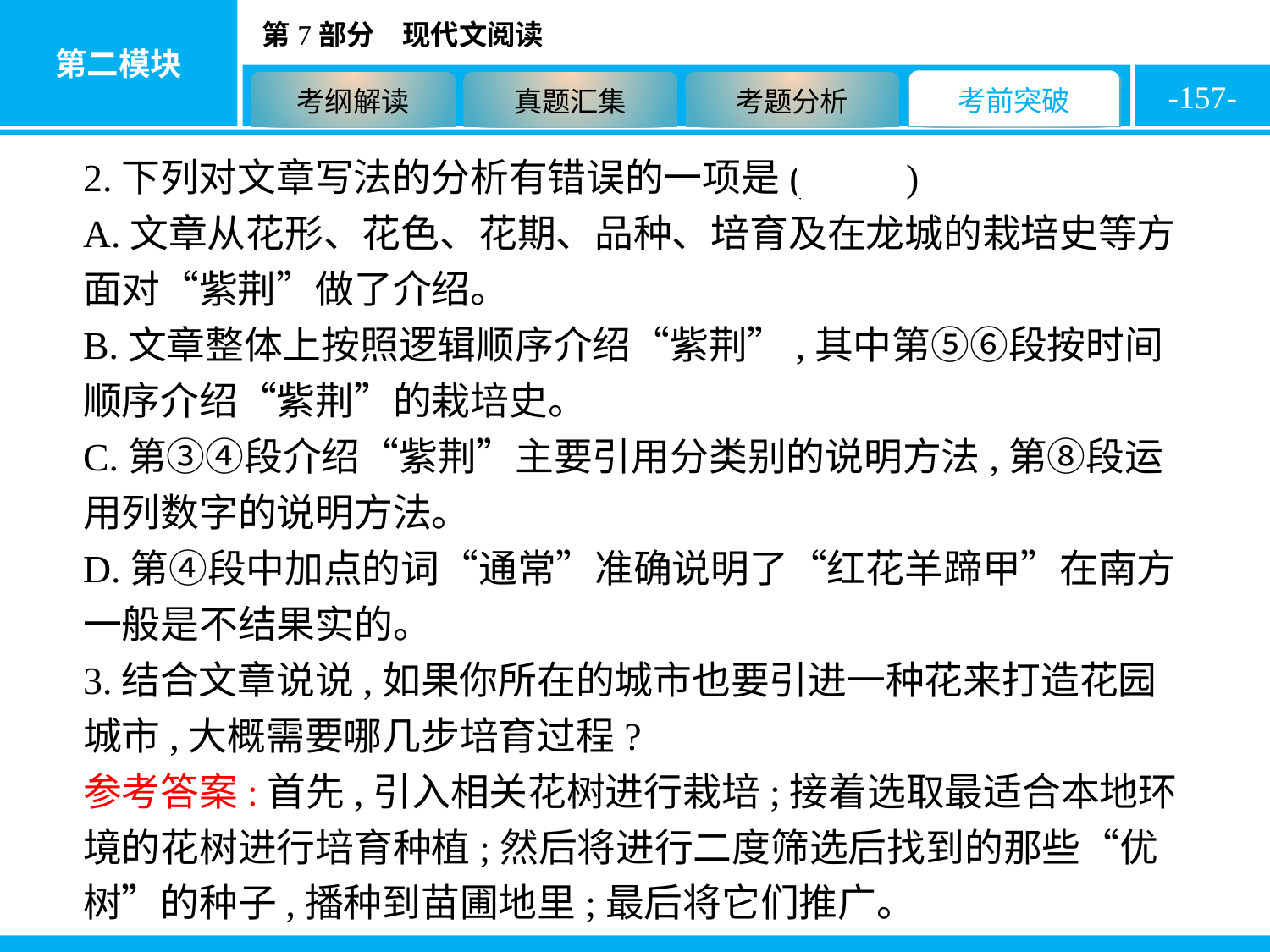

-157-
2.下列对文章写法的分析有错误的一项是(    A    )
A.文章从花形、花色、花期、品种、培育及在龙城的栽培史等方面对“紫荆”做了介绍。
B.文章整体上按照逻辑顺序介绍“紫荆”,其中第⑤⑥段按时间顺序介绍“紫荆”的栽培史。
C.第③④段介绍“紫荆”主要引用分类别的说明方法,第⑧段运用列数字的说明方法。
D.第④段中加点的词“通常”准确说明了“红花羊蹄甲”在南方一般是不结果实的。
3.结合文章说说,如果你所在的城市也要引进一种花来打造花园城市,大概需要哪几步培育过程?
参考答案:首先,引入相关花树进行栽培;接着选取最适合本地环境的花树进行培育种植;然后将进行二度筛选后找到的那些“优树”的种子,播种到苗圃地里;最后将它们推广。